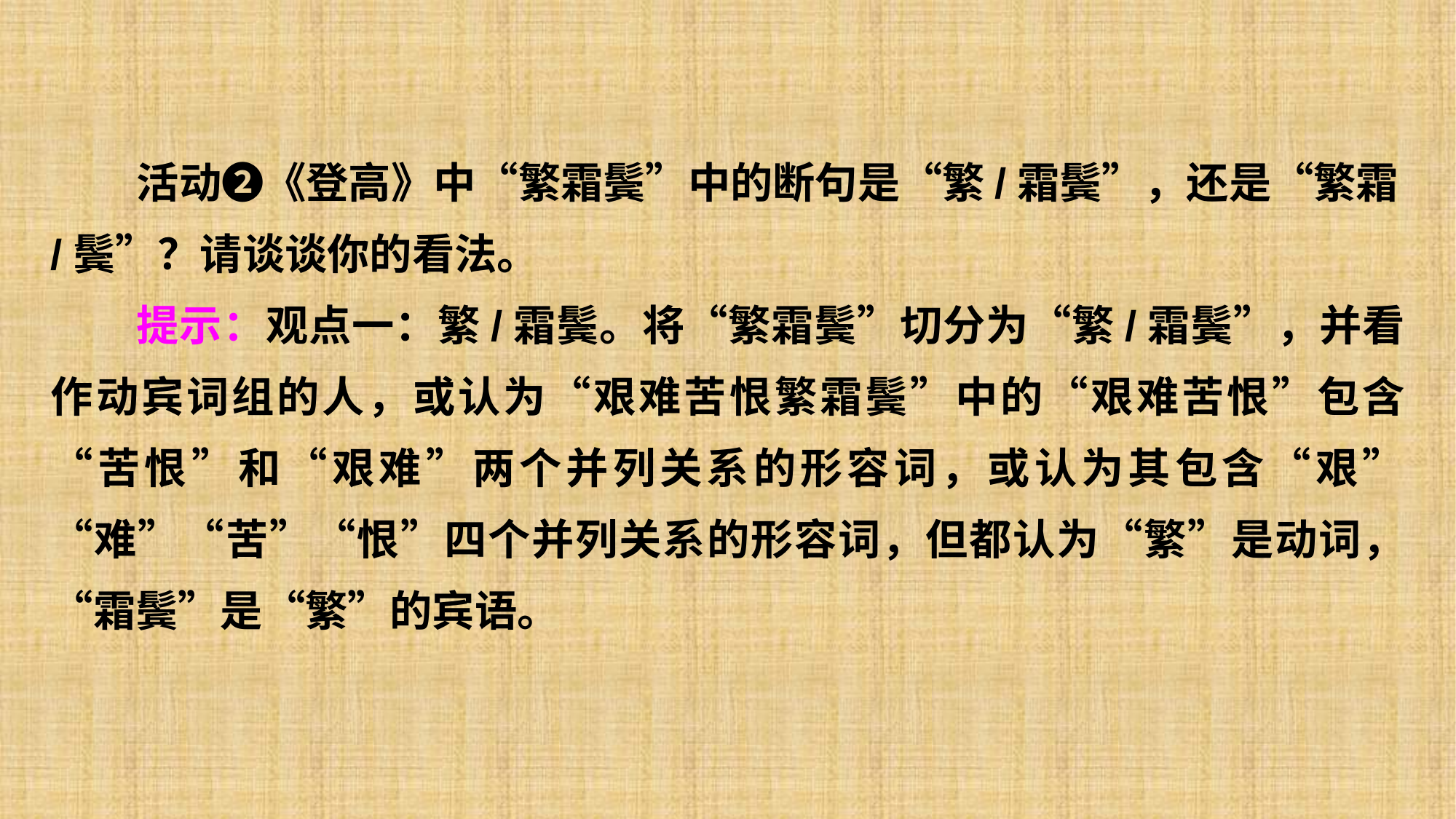

活动❷《登高》中“繁霜鬓”中的断句是“繁/霜鬓”，还是“繁霜/鬓”？请谈谈你的看法。
提示：观点一：繁/霜鬓。将“繁霜鬓”切分为“繁/霜鬓”，并看作动宾词组的人，或认为“艰难苦恨繁霜鬓”中的“艰难苦恨”包含“苦恨”和“艰难”两个并列关系的形容词，或认为其包含“艰”“难”“苦”“恨”四个并列关系的形容词，但都认为“繁”是动词，“霜鬓”是“繁”的宾语。